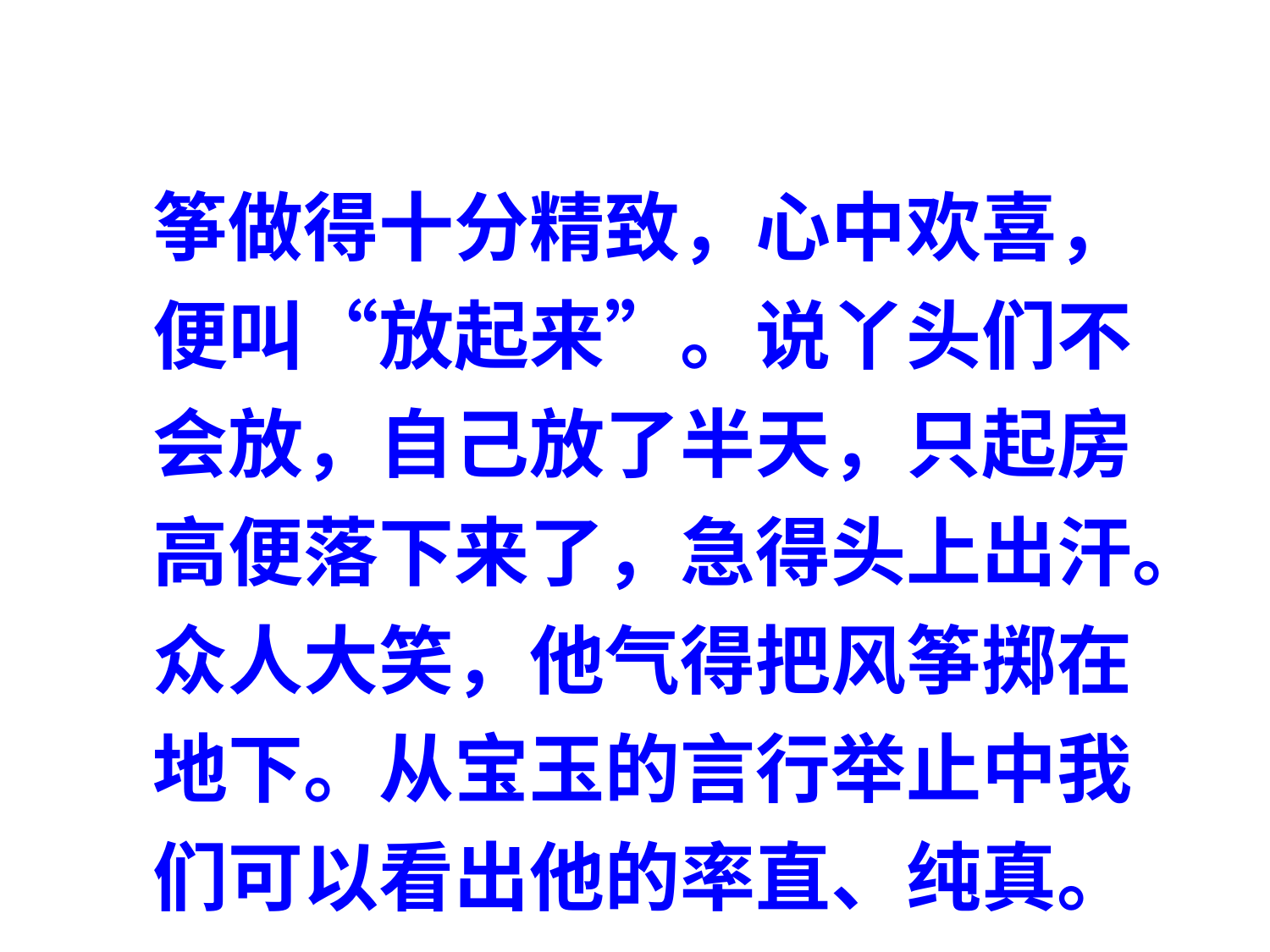

筝做得十分精致，心中欢喜，便叫“放起来”。说丫头们不会放，自己放了半天，只起房高便落下来了，急得头上出汗。众人大笑，他气得把风筝掷在地下。从宝玉的言行举止中我们可以看出他的率直、纯真。